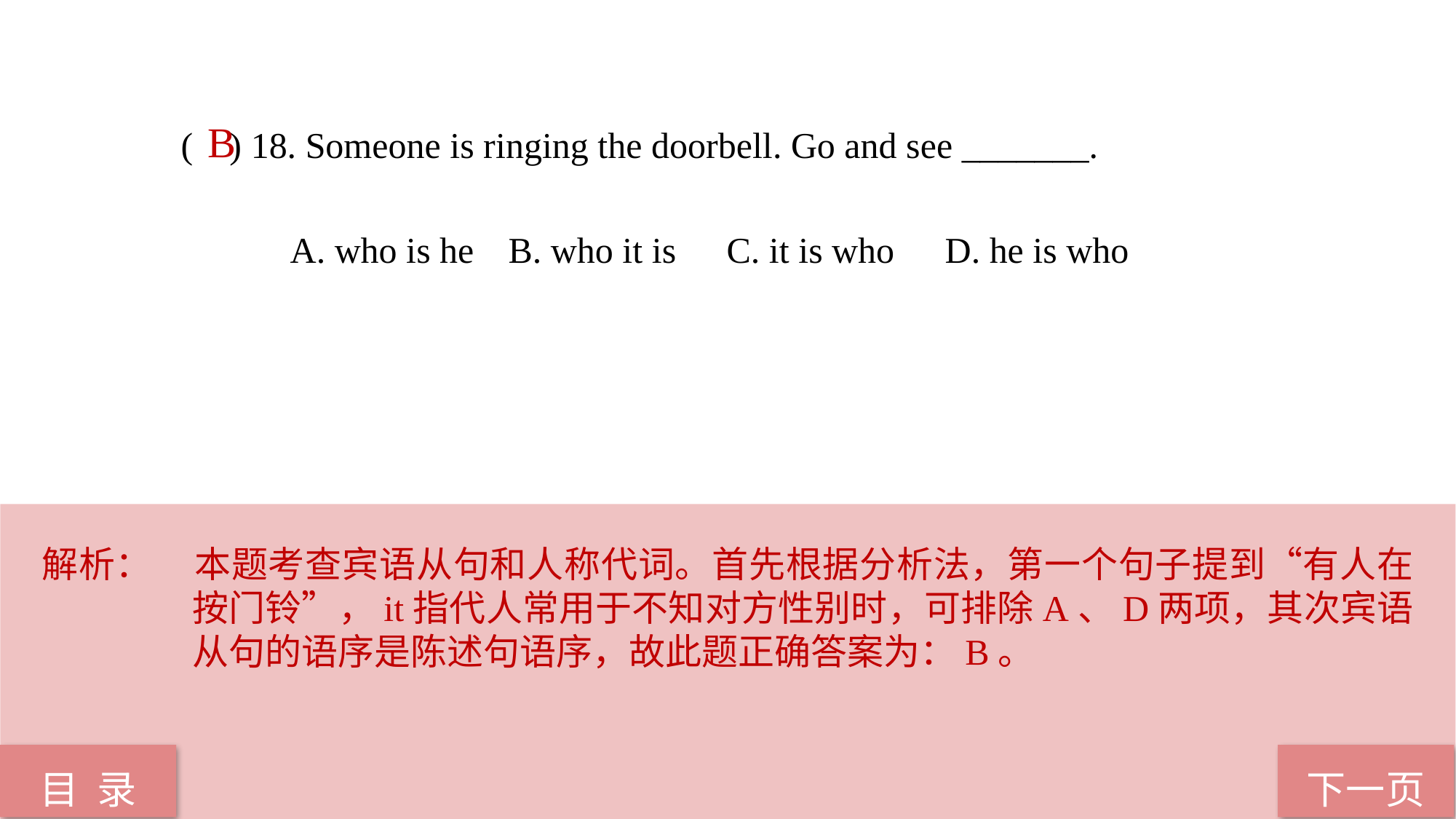

(    ) 18. Someone is ringing the doorbell. Go and see _______.

	A. who is he 	B. who it is 	C. it is who 	D. he is who

B
解析：	本题考查宾语从句和人称代词。首先根据分析法，第一个句子提到“有人在按门铃”，it指代人常用于不知对方性别时，可排除A、D两项，其次宾语从句的语序是陈述句语序，故此题正确答案为：B。